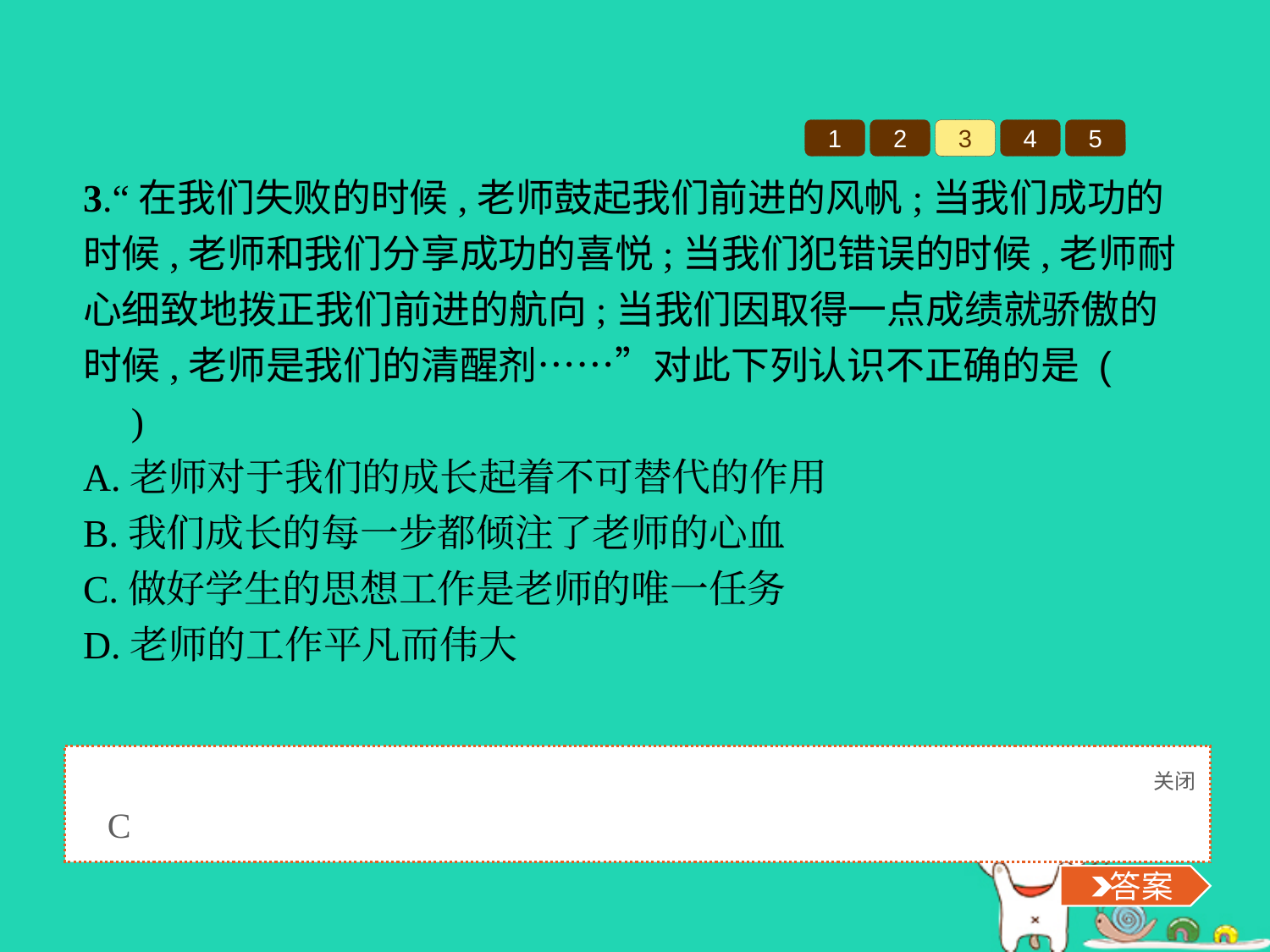

1
2
3
4
5
3.“在我们失败的时候,老师鼓起我们前进的风帆;当我们成功的时候,老师和我们分享成功的喜悦;当我们犯错误的时候,老师耐心细致地拨正我们前进的航向;当我们因取得一点成绩就骄傲的时候,老师是我们的清醒剂……”对此下列认识不正确的是 (　　)
A.老师对于我们的成长起着不可替代的作用
B.我们成长的每一步都倾注了老师的心血
C.做好学生的思想工作是老师的唯一任务
D.老师的工作平凡而伟大

关闭
  答案

C
  答案